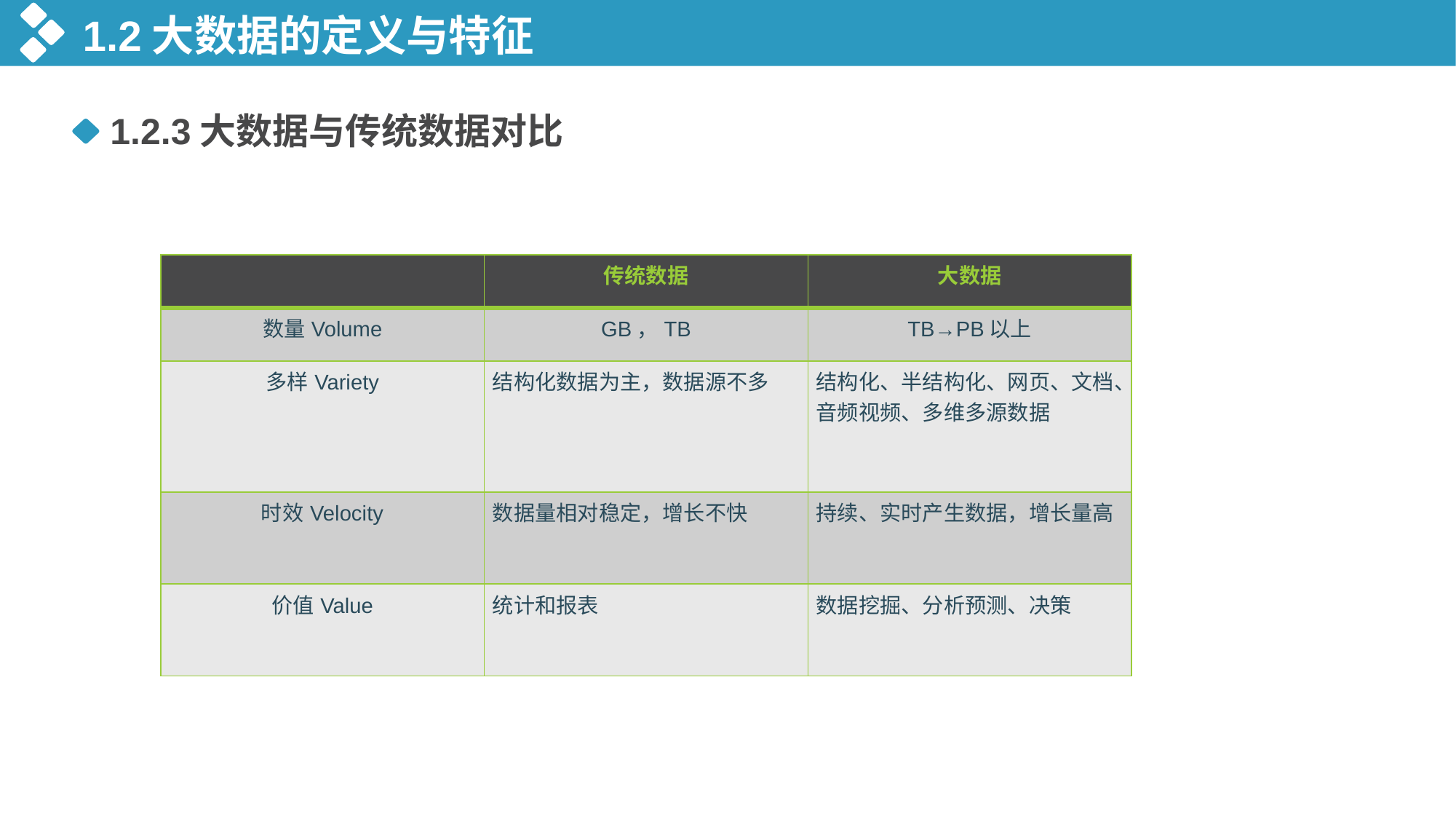

1.2大数据的定义与特征
1.2.3大数据与传统数据对比

|  | 传统数据 | 大数据 |
| --- | --- | --- |
| 数量Volume | GB，TB | TB→PB以上 |
| 多样Variety | 结构化数据为主，数据源不多 | 结构化、半结构化、网页、文档、音频视频、多维多源数据 |
| 时效Velocity | 数据量相对稳定，增长不快 | 持续、实时产生数据，增长量高 |
| 价值Value | 统计和报表 | 数据挖掘、分析预测、决策 |